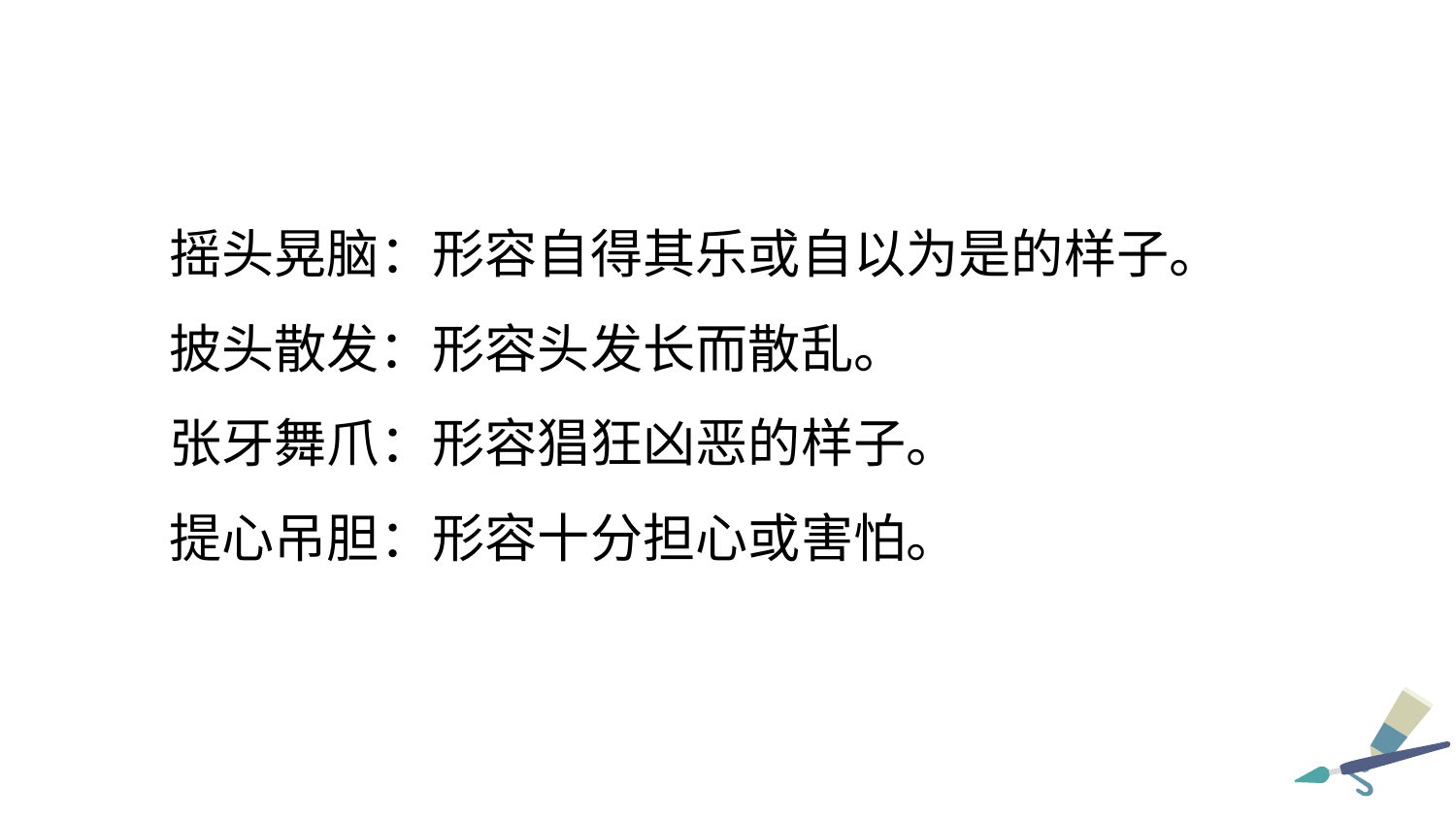

摇头晃脑：形容自得其乐或自以为是的样子。
披头散发：形容头发长而散乱。
张牙舞爪：形容猖狂凶恶的样子。
提心吊胆：形容十分担心或害怕。